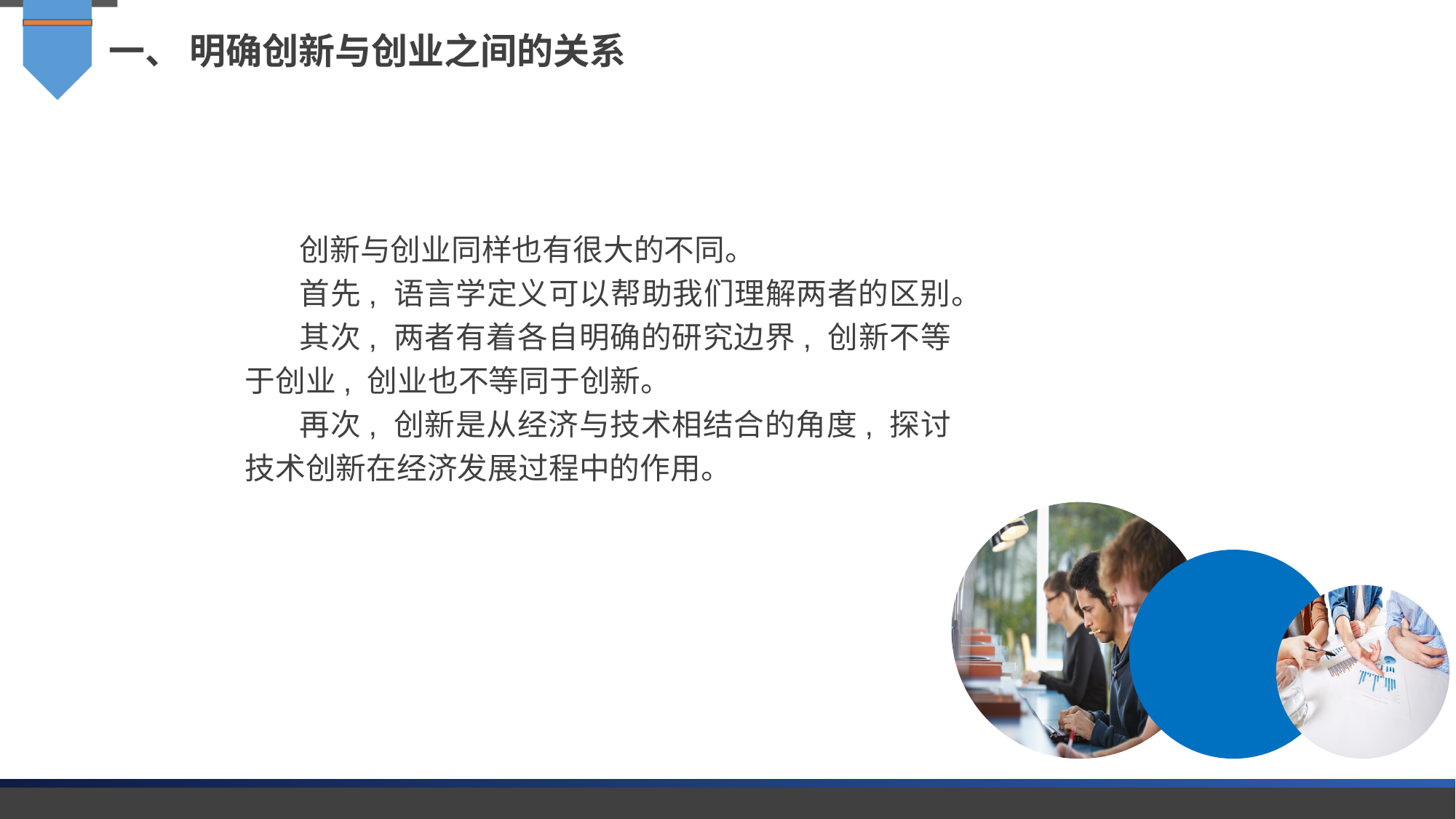

一、 明确创新与创业之间的关系
创新与创业同样也有很大的不同。
首先, 语言学定义可以帮助我们理解两者的区别。
其次, 两者有着各自明确的研究边界, 创新不等于创业, 创业也不等同于创新。
再次, 创新是从经济与技术相结合的角度, 探讨技术创新在经济发展过程中的作用。